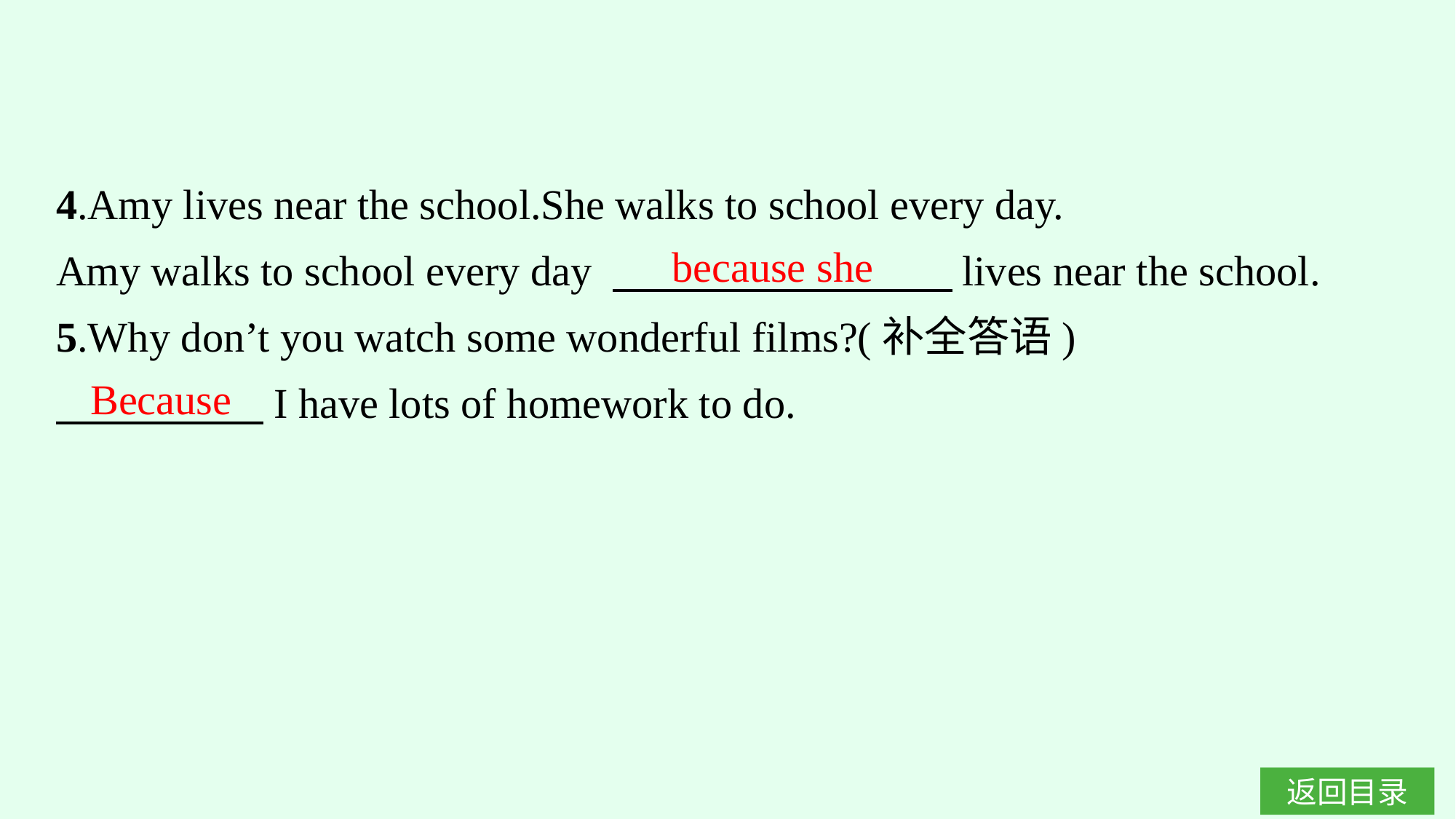

4.Amy lives near the school.She walks to school every day.
Amy walks to school every day 　　　　　　　　lives near the school.
5.Why don’t you watch some wonderful films?(补全答语)
　　　    　I have lots of homework to do.
because she
Because